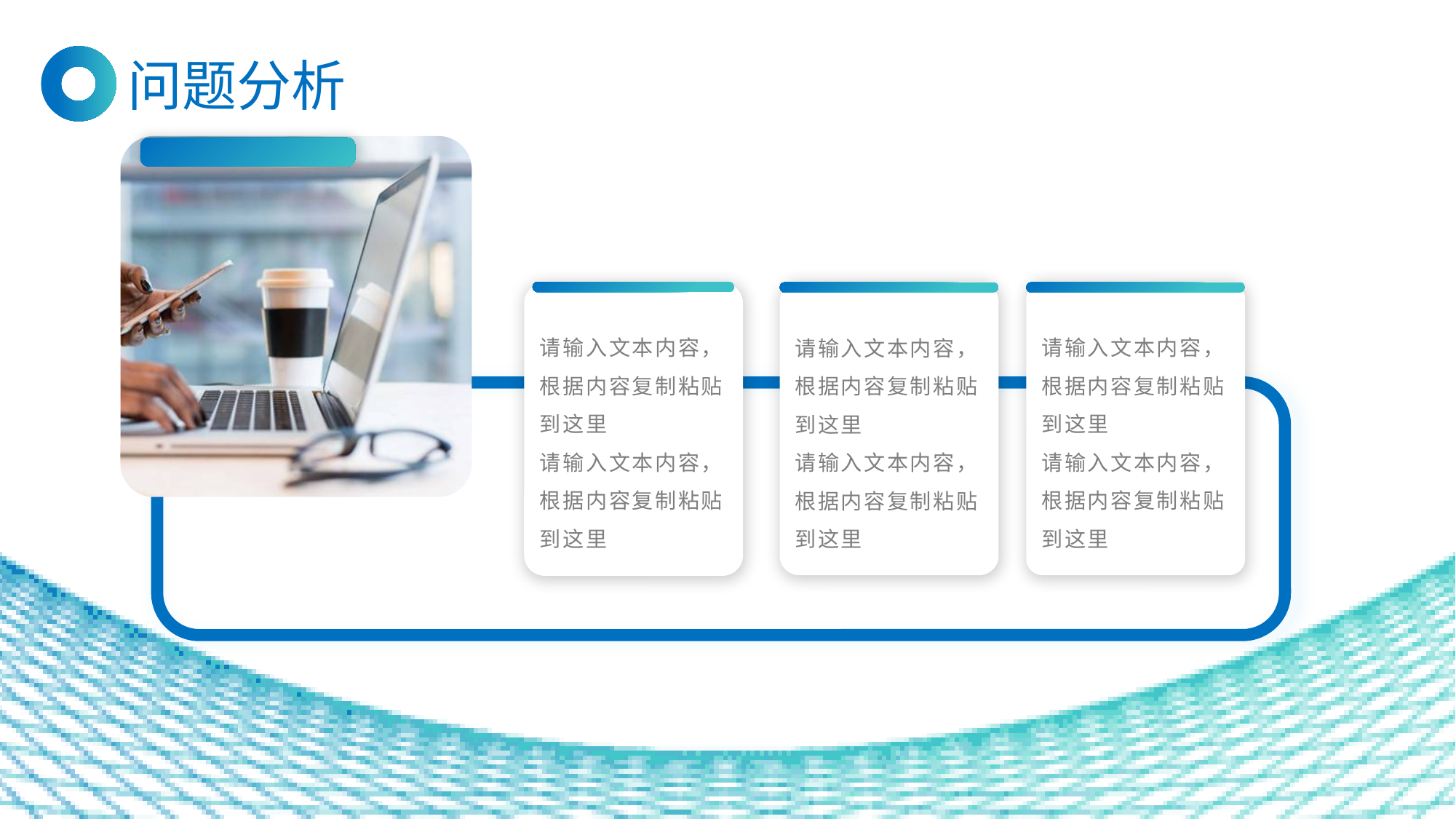

问题分析

请输入文本内容，根据内容复制粘贴到这里
请输入文本内容，根据内容复制粘贴到这里

请输入文本内容，根据内容复制粘贴到这里
请输入文本内容，根据内容复制粘贴到这里

请输入文本内容，根据内容复制粘贴到这里
请输入文本内容，根据内容复制粘贴到这里